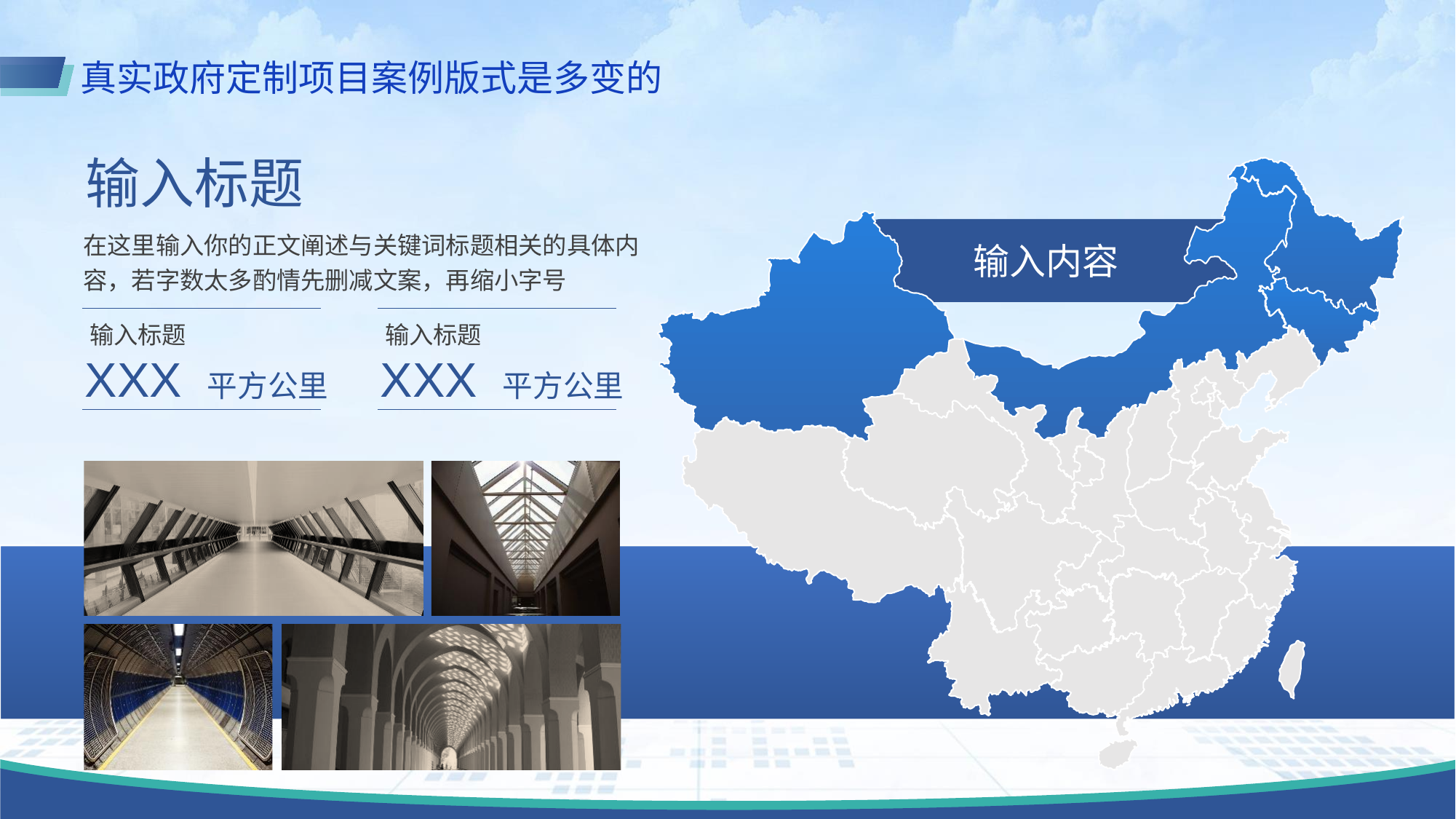

真实政府定制项目案例版式是多变的
输入标题

在这里输入你的正文阐述与关键词标题相关的具体内容，若字数太多酌情先删减文案，再缩小字号

输入内容
输入标题
输入标题
XXX 平方公里
XXX 平方公里